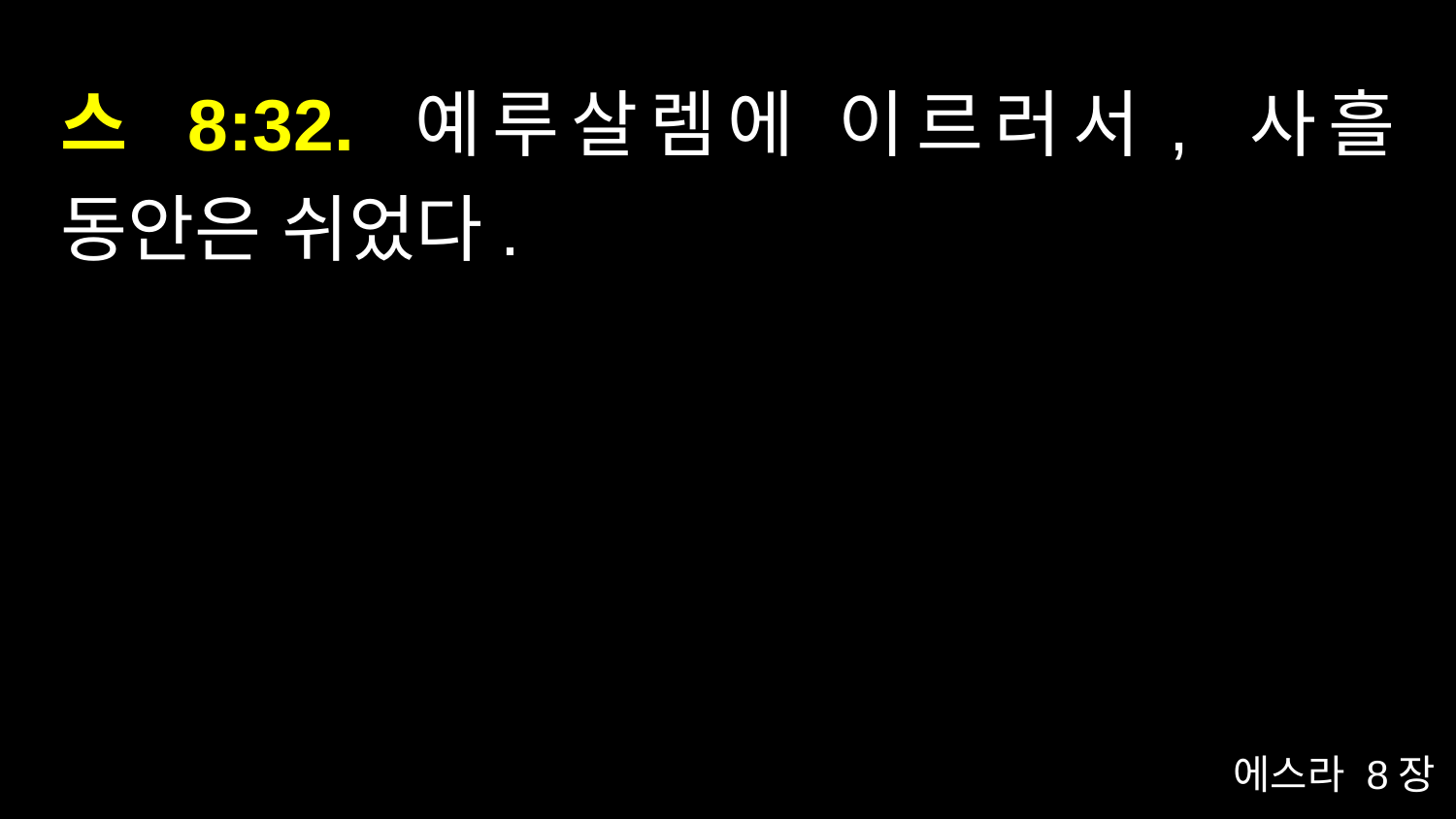

# 스 8:32. 예루살렘에 이르러서, 사흘 동안은 쉬었다.
에스라 8장